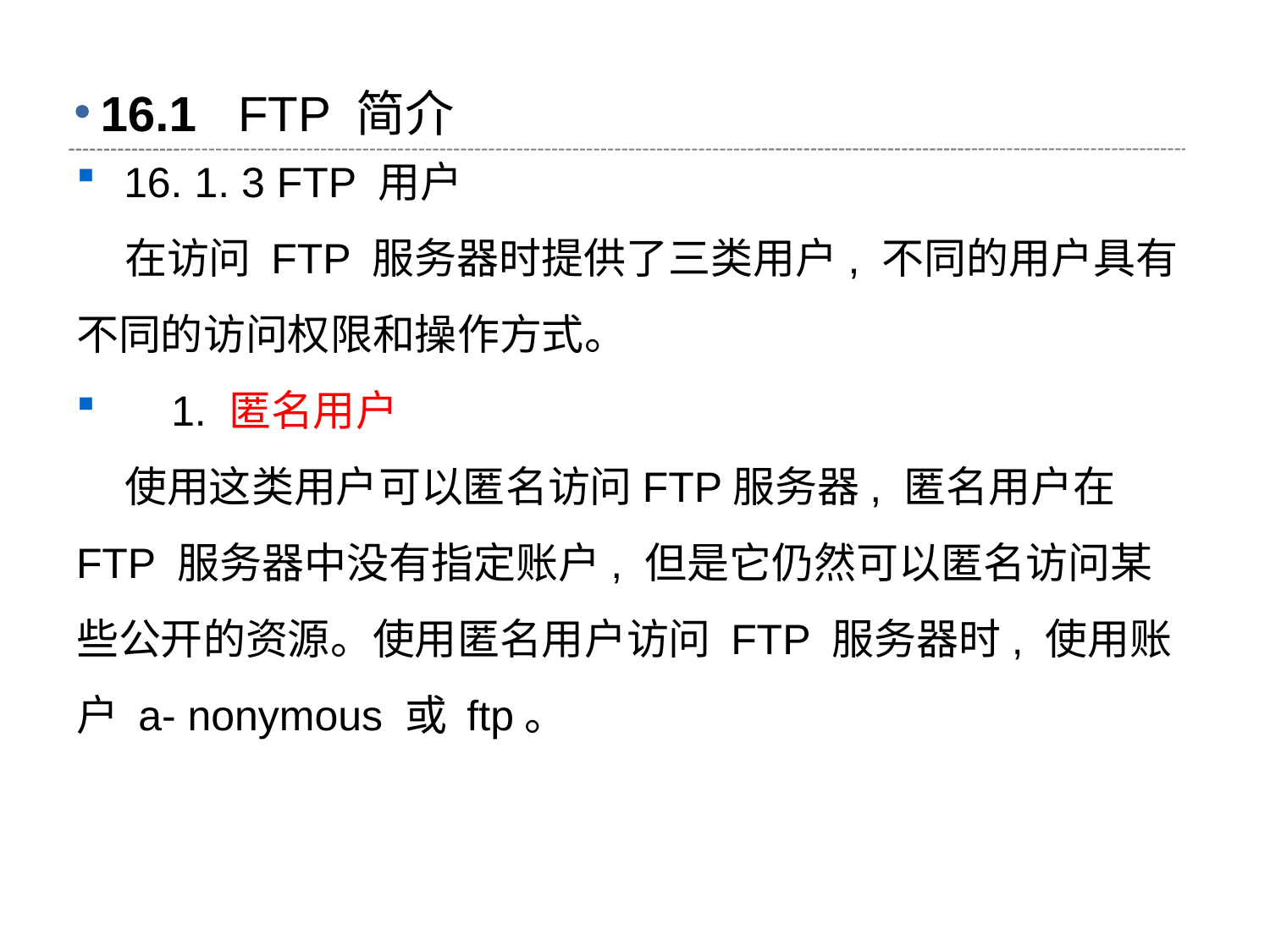

# 16.1   FTP 简介

16. 1. 3 FTP 用户
    在访问 FTP 服务器时提供了三类用户, 不同的用户具有不同的访问权限和操作方式。
    1. 匿名用户
    使用这类用户可以匿名访问FTP服务器, 匿名用户在 FTP 服务器中没有指定账户, 但是它仍然可以匿名访问某些公开的资源。使用匿名用户访问 FTP 服务器时, 使用账户 a- nonymous 或 ftp。